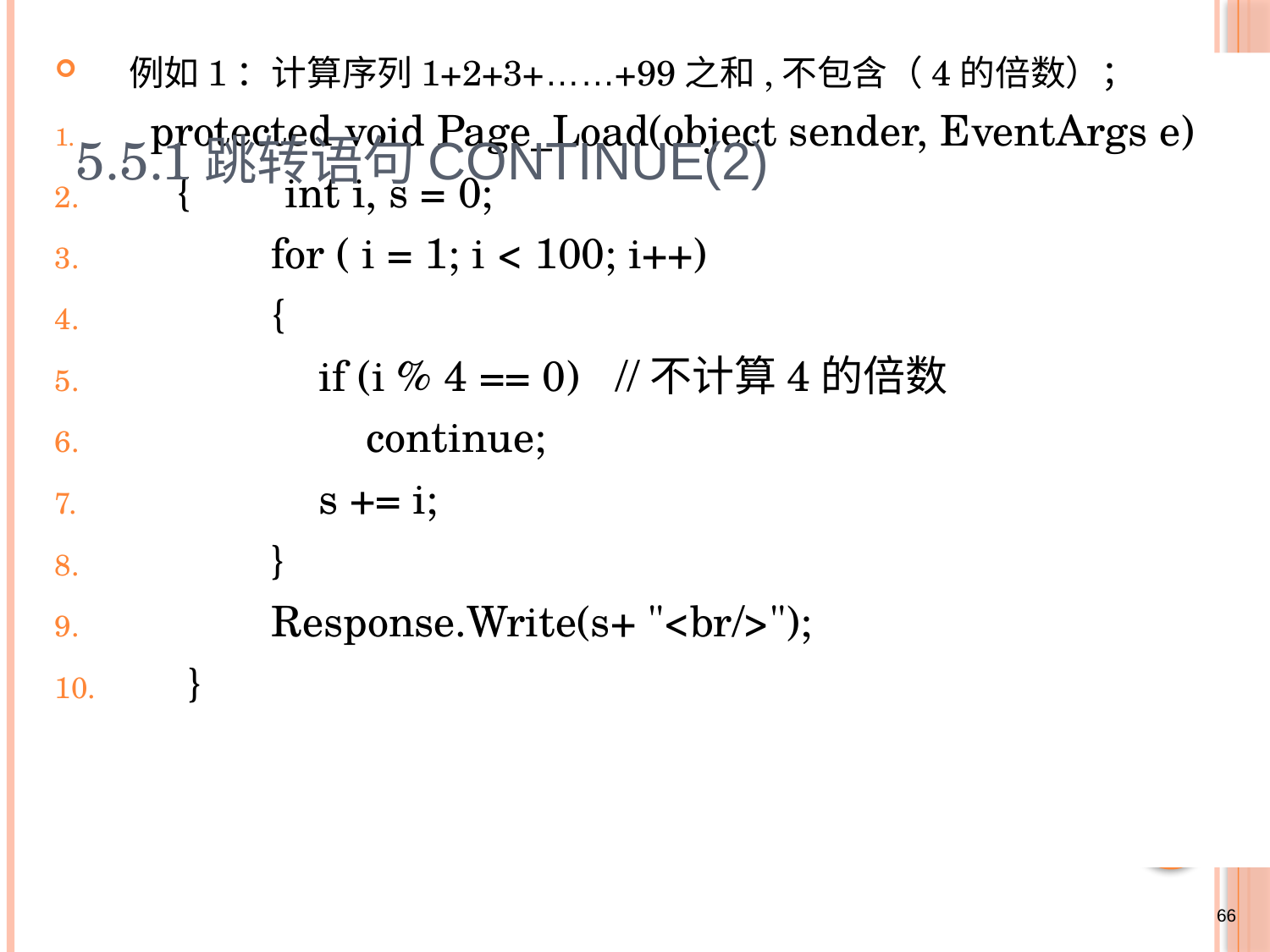

# 5.5.1跳转语句continue(2)
例如1：计算序列1+2+3+……+99之和,不包含（4的倍数）；
  protected void Page_Load(object sender, EventArgs e)
    {        int i, s = 0;
            for ( i = 1; i < 100; i++)
            {
                if (i % 4 == 0)   //不计算4的倍数
                    continue;
                s += i;
            }
            Response.Write(s+ "<br/>");
     }
66